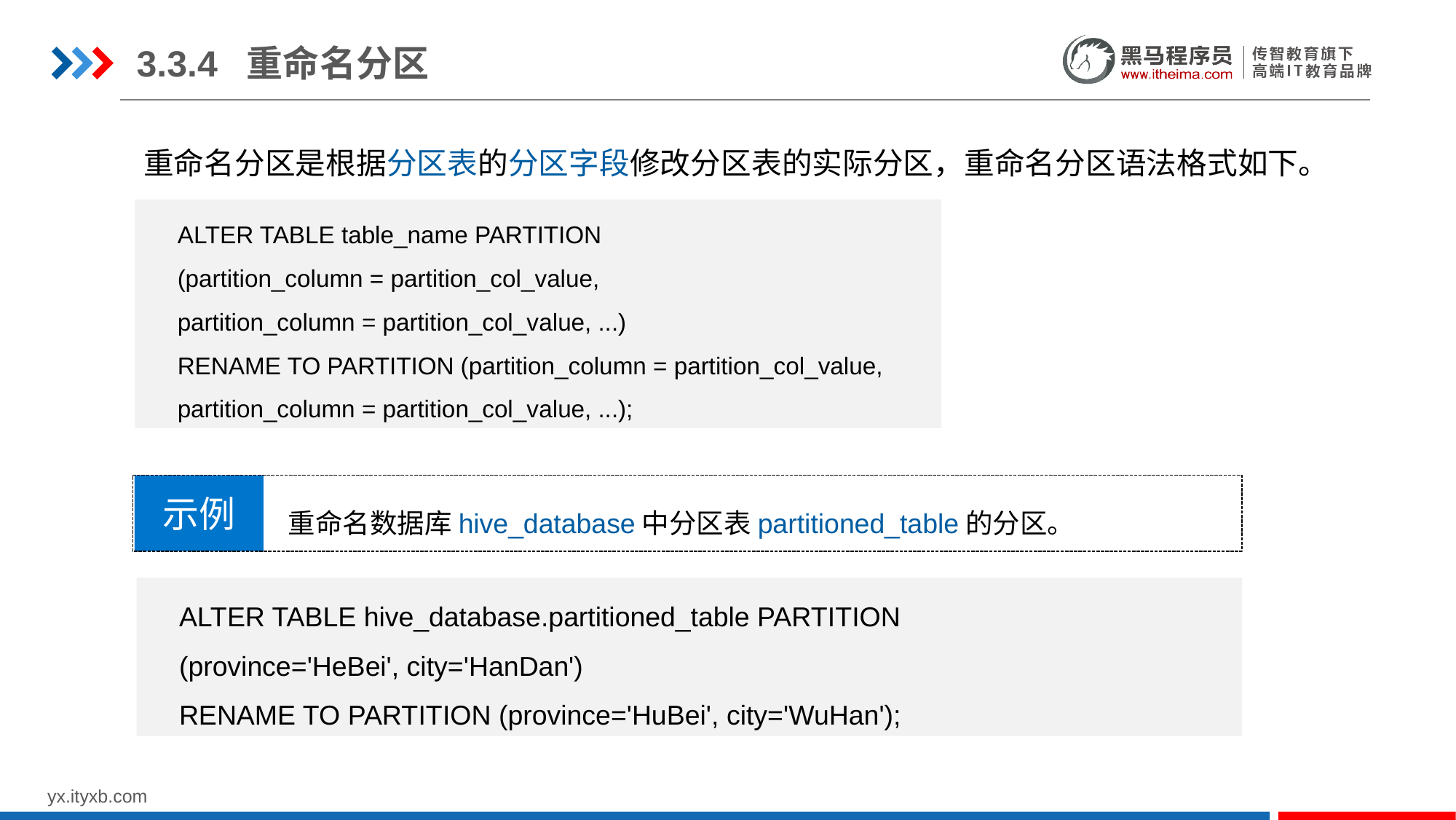

3.3.4  重命名分区
重命名分区是根据分区表的分区字段修改分区表的实际分区，重命名分区语法格式如下。
ALTER TABLE table_name PARTITION
(partition_column = partition_col_value,
partition_column = partition_col_value, ...)
RENAME TO PARTITION (partition_column = partition_col_value,
partition_column = partition_col_value, ...);

示例
重命名数据库hive_database中分区表partitioned_table的分区。
ALTER TABLE hive_database.partitioned_table PARTITION
(province='HeBei', city='HanDan')
RENAME TO PARTITION (province='HuBei', city='WuHan');